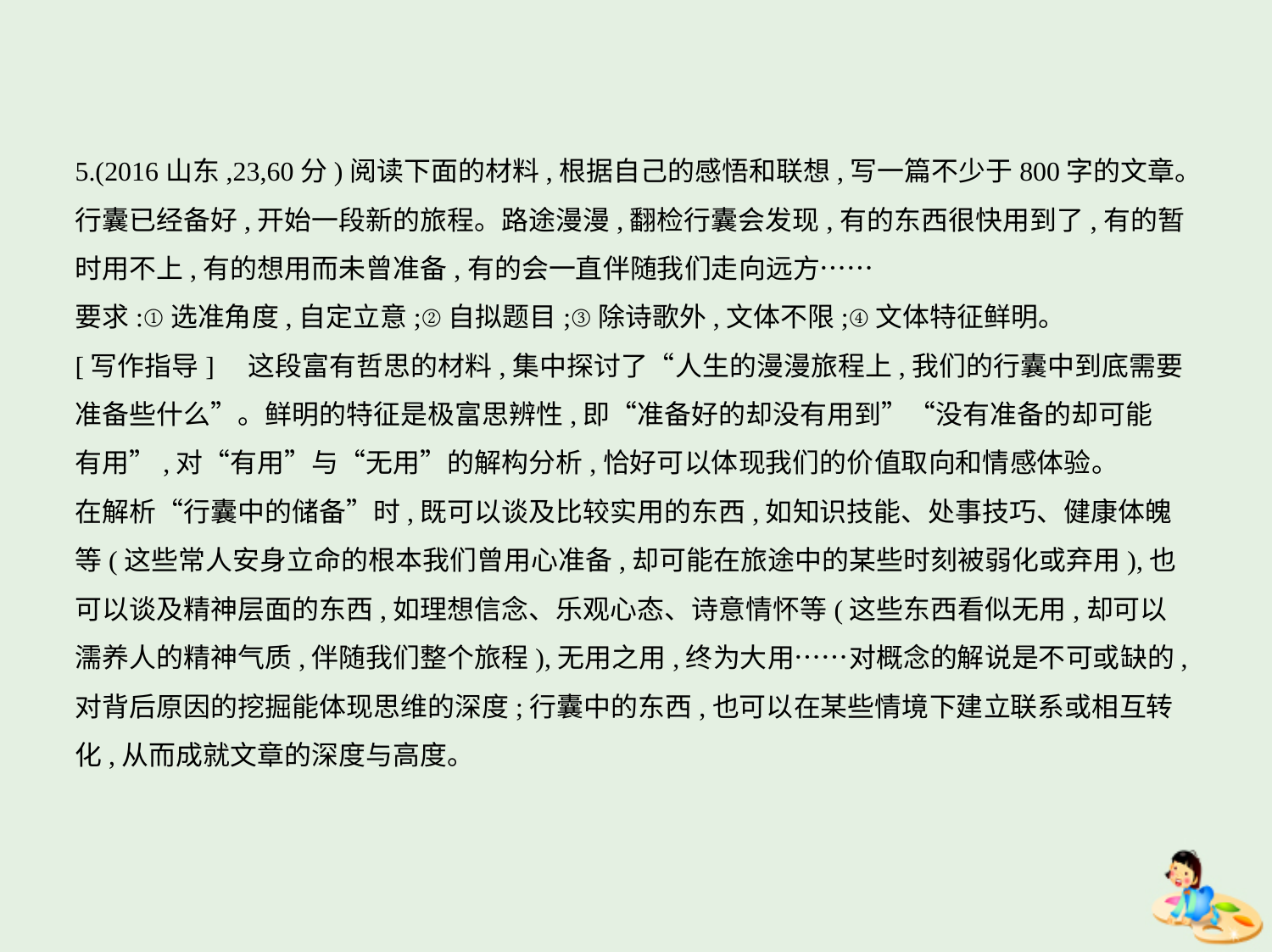

5.(2016山东,23,60分)阅读下面的材料,根据自己的感悟和联想,写一篇不少于800字的文章。
行囊已经备好,开始一段新的旅程。路途漫漫,翻检行囊会发现,有的东西很快用到了,有的暂
时用不上,有的想用而未曾准备,有的会一直伴随我们走向远方……
要求:①选准角度,自定立意;②自拟题目;③除诗歌外,文体不限;④文体特征鲜明。
[写作指导]　这段富有哲思的材料,集中探讨了“人生的漫漫旅程上,我们的行囊中到底需要
准备些什么”。鲜明的特征是极富思辨性,即“准备好的却没有用到”“没有准备的却可能
有用”,对“有用”与“无用”的解构分析,恰好可以体现我们的价值取向和情感体验。
在解析“行囊中的储备”时,既可以谈及比较实用的东西,如知识技能、处事技巧、健康体魄
等(这些常人安身立命的根本我们曾用心准备,却可能在旅途中的某些时刻被弱化或弃用),也
可以谈及精神层面的东西,如理想信念、乐观心态、诗意情怀等(这些东西看似无用,却可以
濡养人的精神气质,伴随我们整个旅程),无用之用,终为大用……对概念的解说是不可或缺的,
对背后原因的挖掘能体现思维的深度;行囊中的东西,也可以在某些情境下建立联系或相互转
化,从而成就文章的深度与高度。